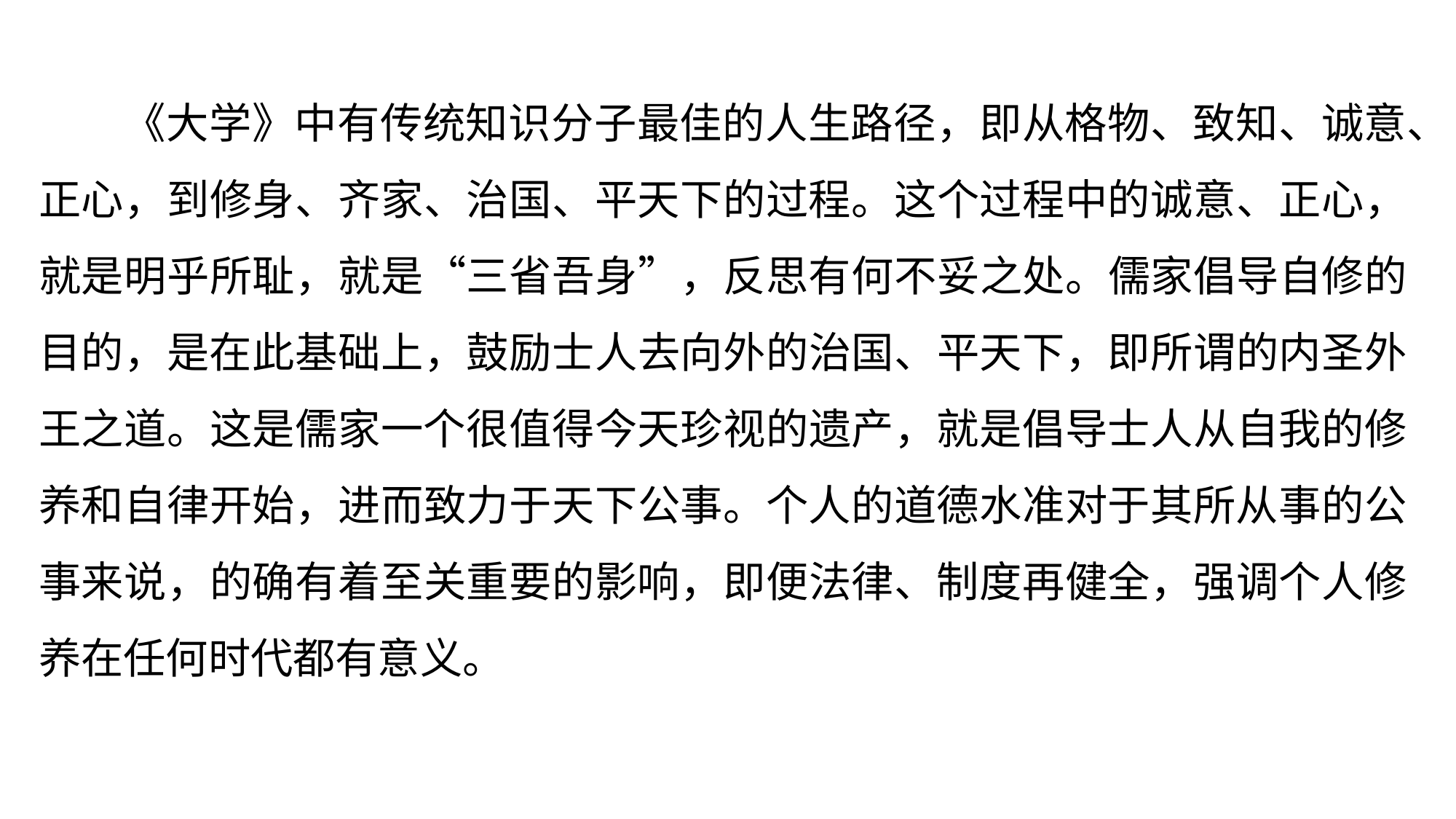

《大学》中有传统知识分子最佳的人生路径，即从格物、致知、诚意、正心，到修身、齐家、治国、平天下的过程。这个过程中的诚意、正心，就是明乎所耻，就是“三省吾身”，反思有何不妥之处。儒家倡导自修的目的，是在此基础上，鼓励士人去向外的治国、平天下，即所谓的内圣外王之道。这是儒家一个很值得今天珍视的遗产，就是倡导士人从自我的修养和自律开始，进而致力于天下公事。个人的道德水准对于其所从事的公事来说，的确有着至关重要的影响，即便法律、制度再健全，强调个人修养在任何时代都有意义。